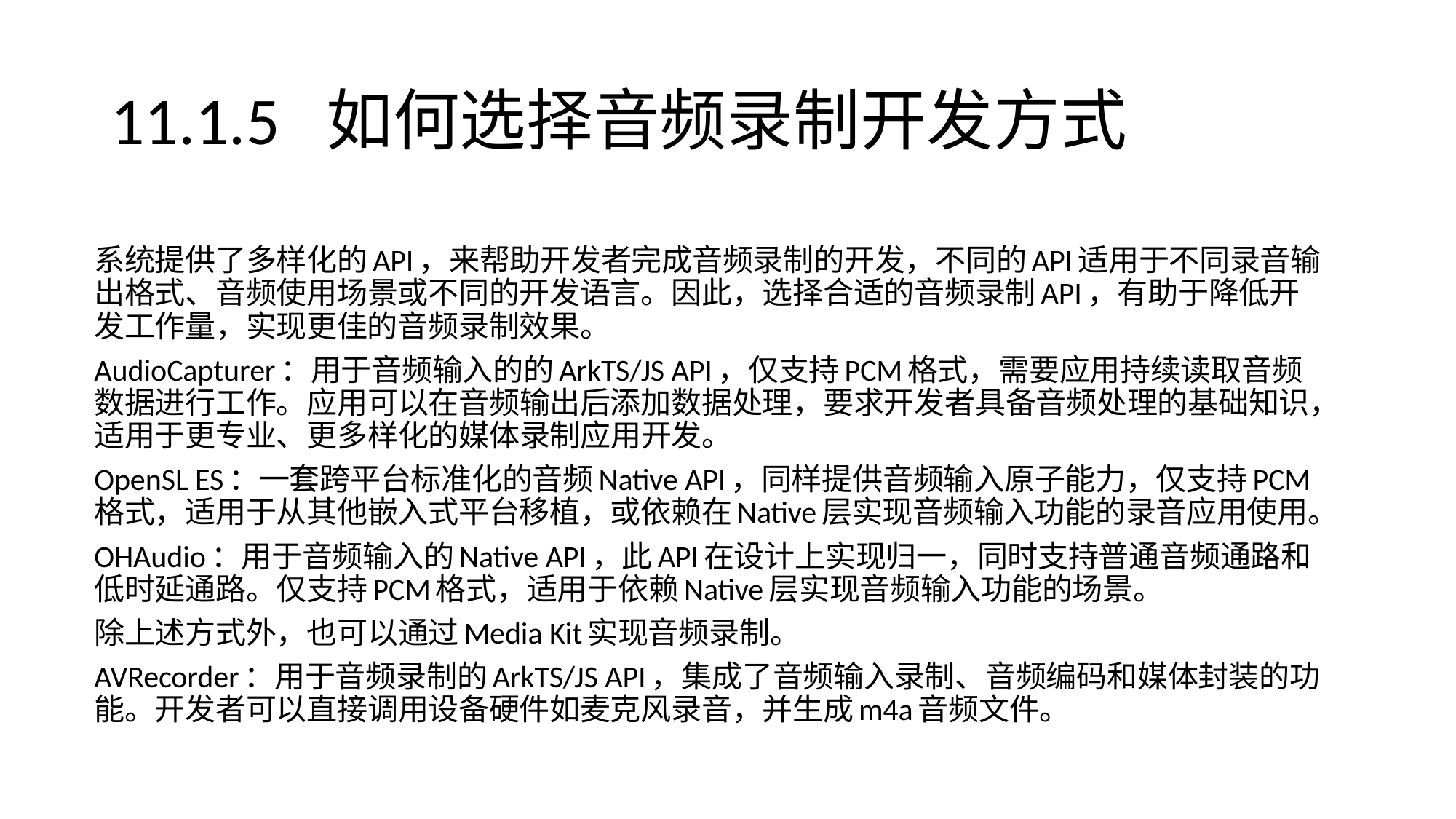

# 11.1.5  如何选择音频录制开发方式
系统提供了多样化的API，来帮助开发者完成音频录制的开发，不同的API适用于不同录音输出格式、音频使用场景或不同的开发语言。因此，选择合适的音频录制API，有助于降低开发工作量，实现更佳的音频录制效果。
AudioCapturer：用于音频输入的的ArkTS/JS API，仅支持PCM格式，需要应用持续读取音频数据进行工作。应用可以在音频输出后添加数据处理，要求开发者具备音频处理的基础知识，适用于更专业、更多样化的媒体录制应用开发。
OpenSL ES：一套跨平台标准化的音频Native API，同样提供音频输入原子能力，仅支持PCM格式，适用于从其他嵌入式平台移植，或依赖在Native层实现音频输入功能的录音应用使用。
OHAudio：用于音频输入的Native API，此API在设计上实现归一，同时支持普通音频通路和低时延通路。仅支持PCM格式，适用于依赖Native层实现音频输入功能的场景。
除上述方式外，也可以通过Media Kit实现音频录制。
AVRecorder：用于音频录制的ArkTS/JS API，集成了音频输入录制、音频编码和媒体封装的功能。开发者可以直接调用设备硬件如麦克风录音，并生成m4a音频文件。